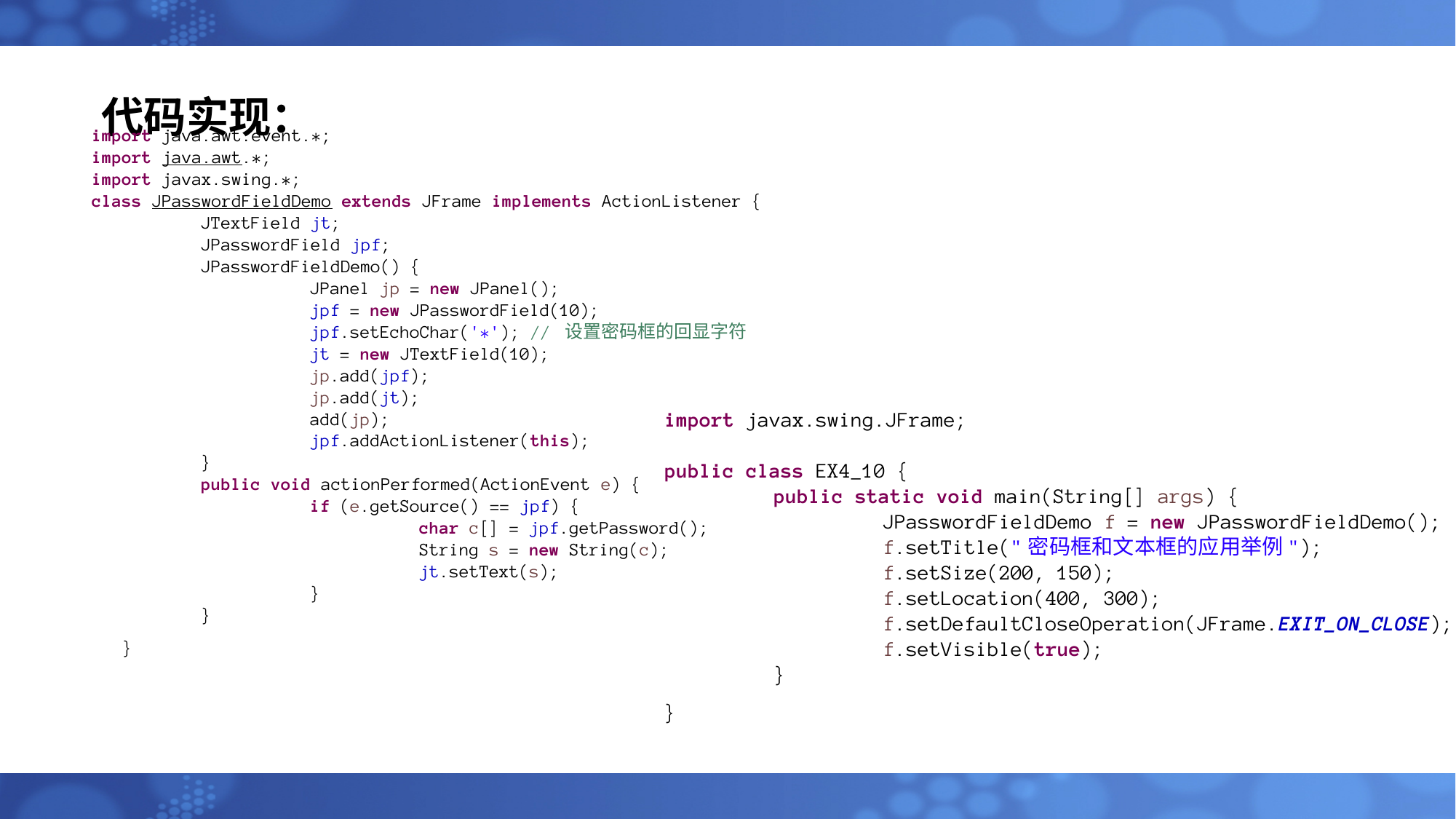

# 代码实现：
import java.awt.event.*;
import java.awt.*;
import javax.swing.*;
class JPasswordFieldDemo extends JFrame implements ActionListener {
	JTextField jt;
	JPasswordField jpf;
	JPasswordFieldDemo() {
		JPanel jp = new JPanel();
		jpf = new JPasswordField(10);
		jpf.setEchoChar('*'); // 设置密码框的回显字符
		jt = new JTextField(10);
		jp.add(jpf);
		jp.add(jt);
		add(jp);
		jpf.addActionListener(this);
	}
	public void actionPerformed(ActionEvent e) {
		if (e.getSource() == jpf) {
			char c[] = jpf.getPassword();
			String s = new String(c);
			jt.setText(s);
		}
	}
}

import javax.swing.JFrame;

public class EX4_10 {
	public static void main(String[] args) {
		JPasswordFieldDemo f = new JPasswordFieldDemo();
		f.setTitle("密码框和文本框的应用举例");
		f.setSize(200, 150);
		f.setLocation(400, 300);
		f.setDefaultCloseOperation(JFrame.EXIT_ON_CLOSE);
		f.setVisible(true);
	}
}